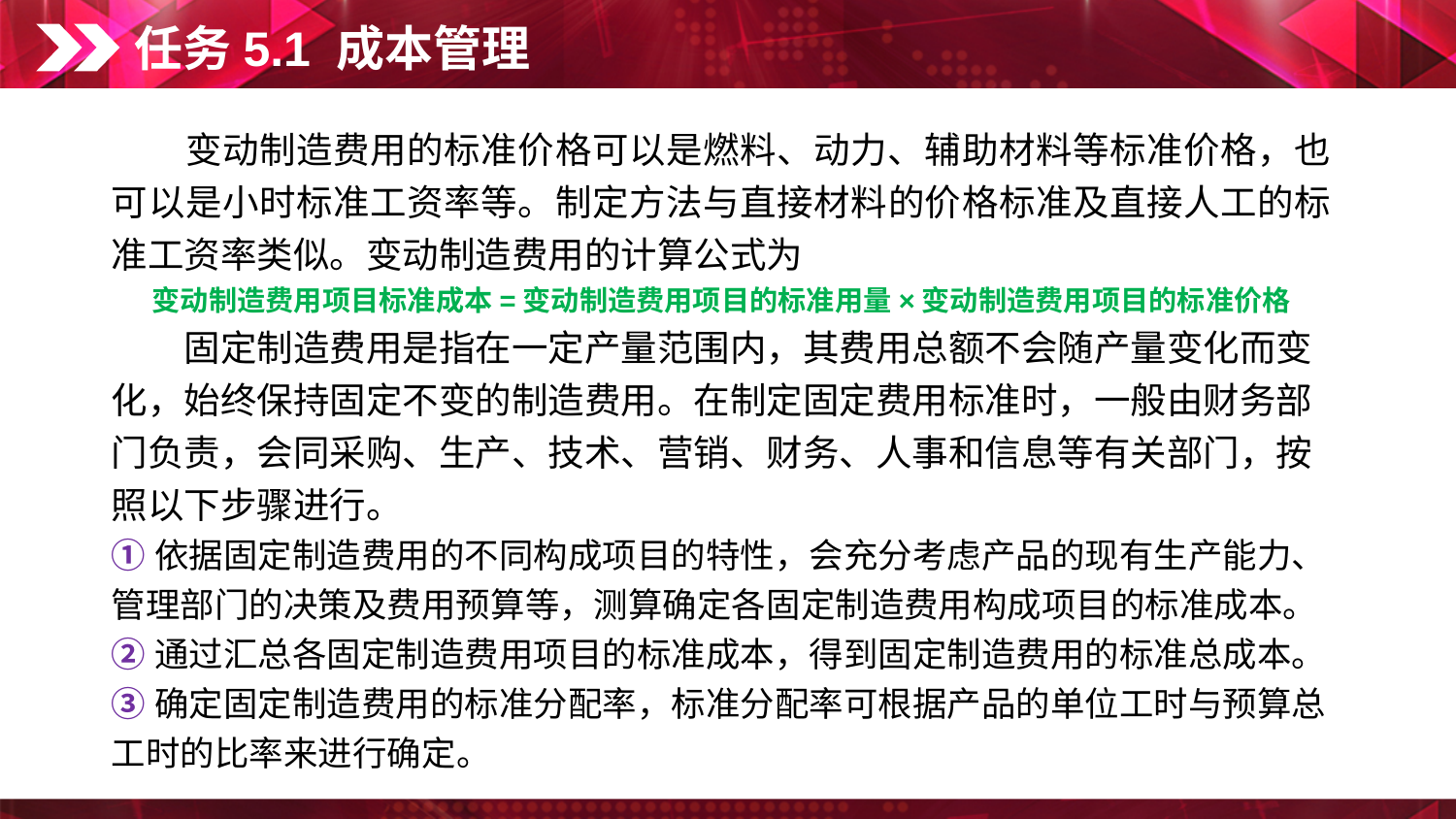

任务5.1 成本管理

　　变动制造费用的标准价格可以是燃料、动力、辅助材料等标准价格，也可以是小时标准工资率等。制定方法与直接材料的价格标准及直接人工的标准工资率类似。变动制造费用的计算公式为
变动制造费用项目标准成本=变动制造费用项目的标准用量×变动制造费用项目的标准价格
　　固定制造费用是指在一定产量范围内，其费用总额不会随产量变化而变化，始终保持固定不变的制造费用。在制定固定费用标准时，一般由财务部门负责，会同采购、生产、技术、营销、财务、人事和信息等有关部门，按照以下步骤进行。
①依据固定制造费用的不同构成项目的特性，会充分考虑产品的现有生产能力、管理部门的决策及费用预算等，测算确定各固定制造费用构成项目的标准成本。
②通过汇总各固定制造费用项目的标准成本，得到固定制造费用的标准总成本。
③确定固定制造费用的标准分配率，标准分配率可根据产品的单位工时与预算总工时的比率来进行确定。